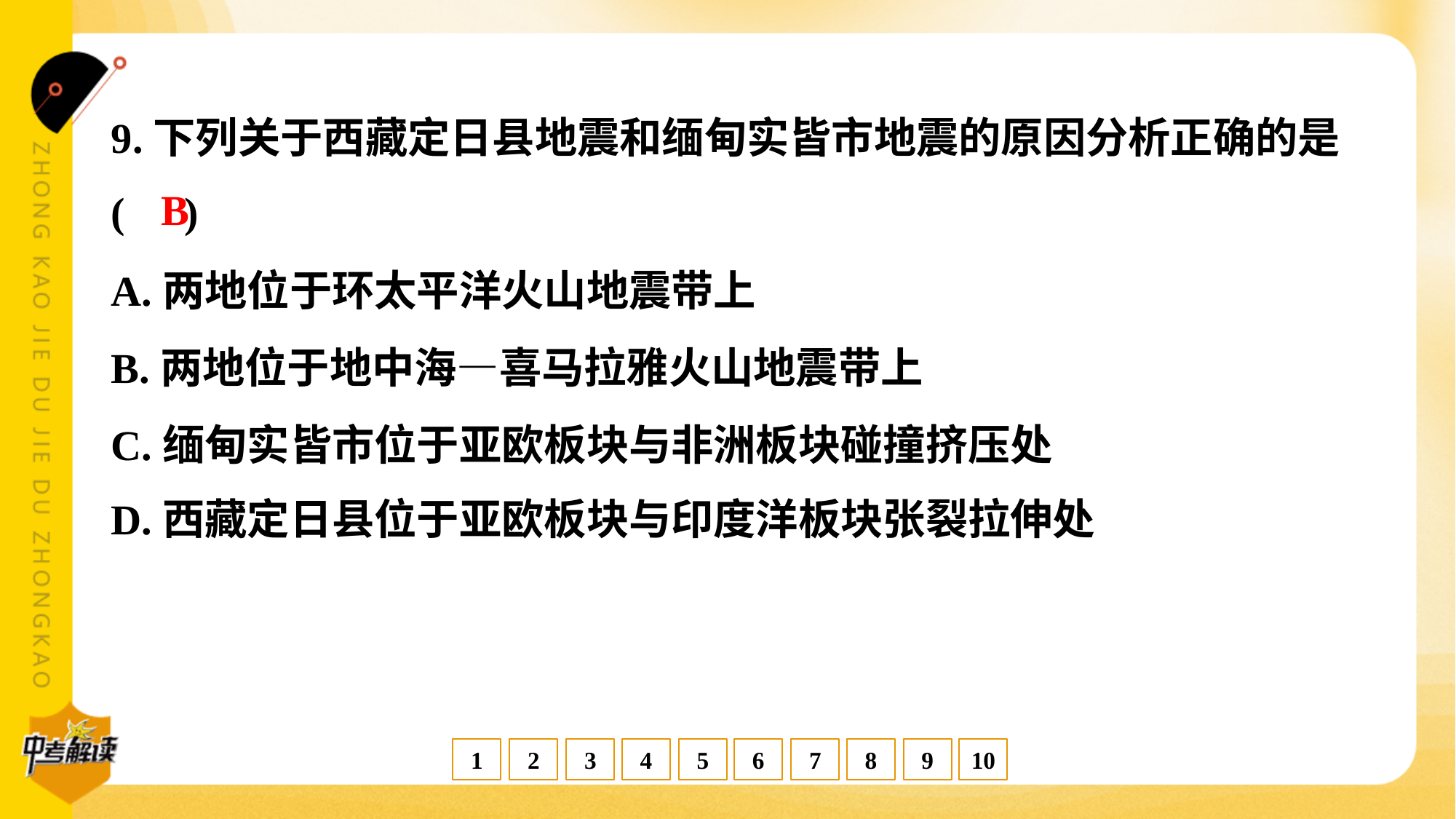

9.下列关于西藏定日县地震和缅甸实皆市地震的原因分析正确的是
(     )
B
A.两地位于环太平洋火山地震带上
B.两地位于地中海—喜马拉雅火山地震带上
C.缅甸实皆市位于亚欧板块与非洲板块碰撞挤压处
D.西藏定日县位于亚欧板块与印度洋板块张裂拉伸处